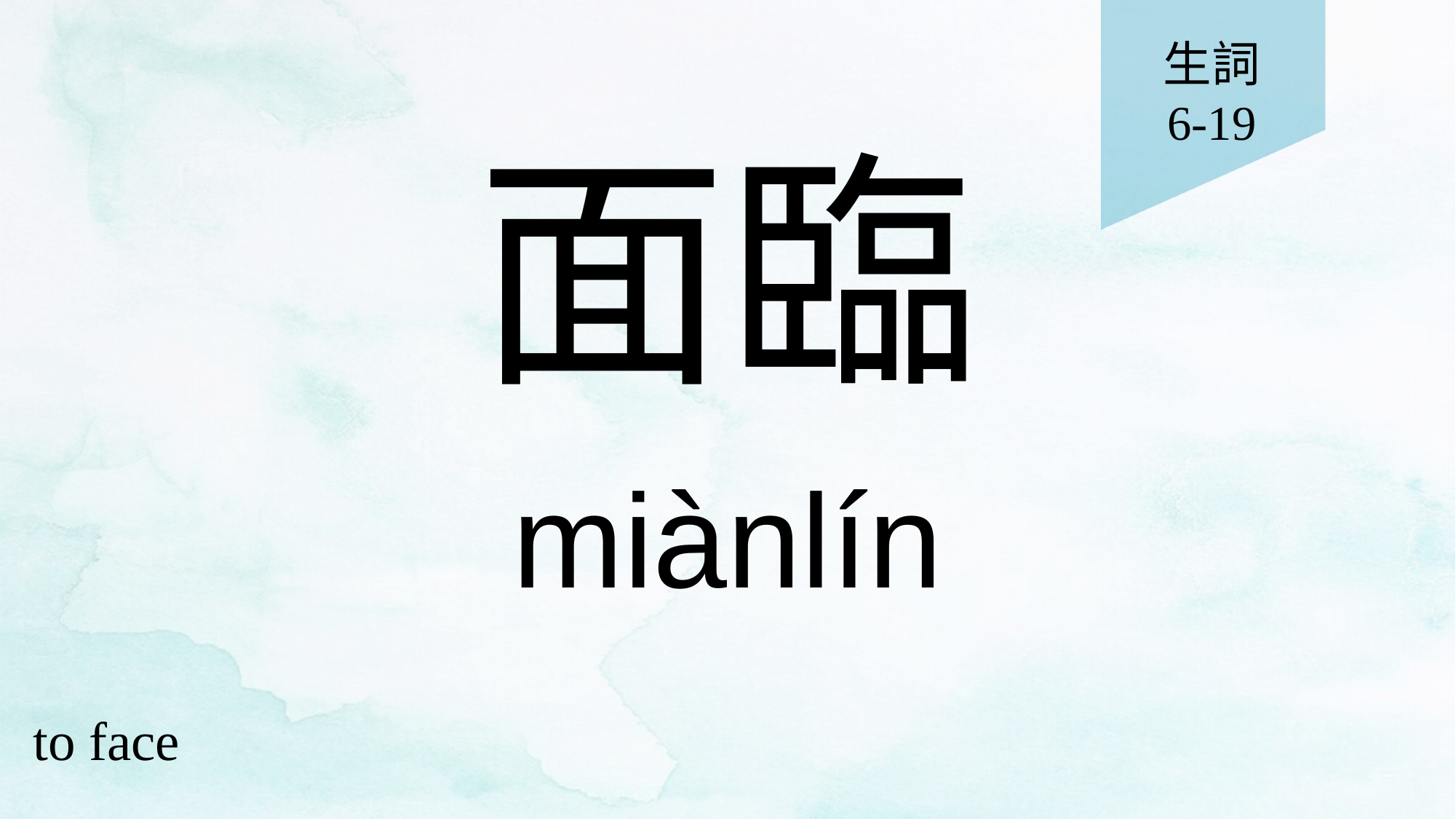

生詞
6-19
# 面臨
miànlín
to face